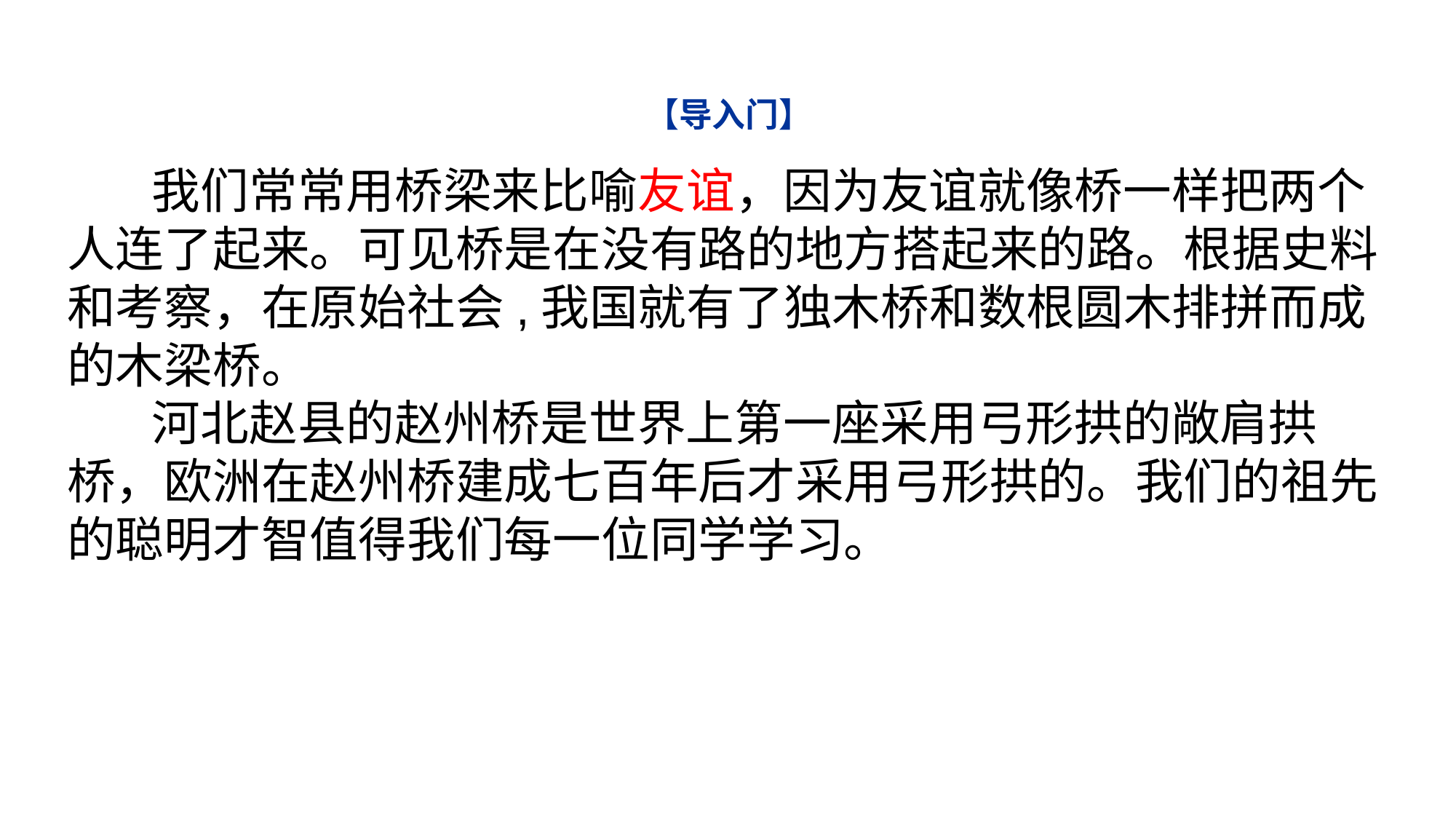

# 【导入门】

我们常常用桥梁来比喻友谊，因为友谊就像桥一样把两个人连了起来。可见桥是在没有路的地方搭起来的路。根据史料和考察，在原始社会,我国就有了独木桥和数根圆木排拼而成的木梁桥。
河北赵县的赵州桥是世界上第一座采用弓形拱的敞肩拱桥，欧洲在赵州桥建成七百年后才采用弓形拱的。我们的祖先的聪明才智值得我们每一位同学学习。